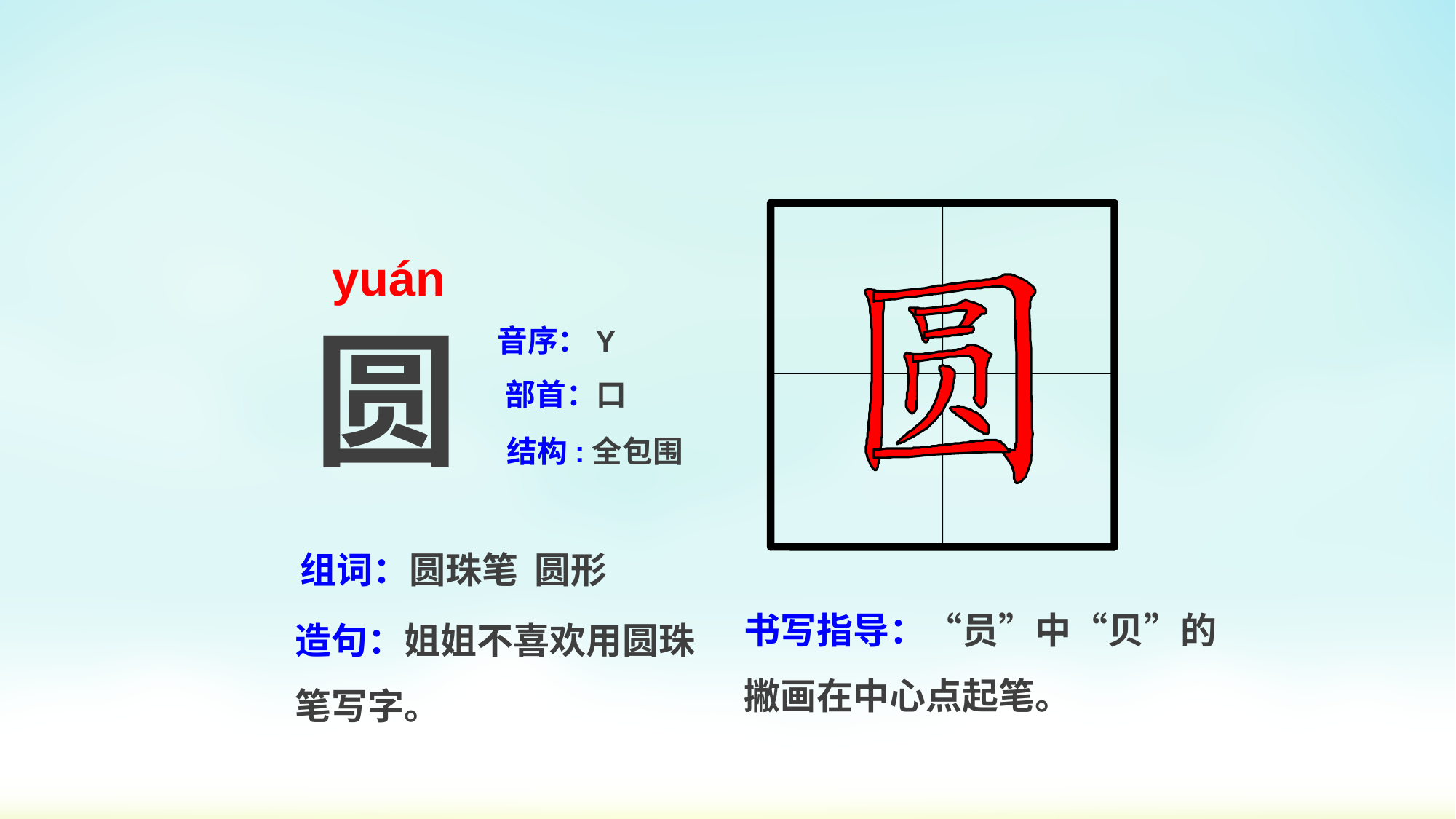

yuán

圆

音序：Y

部首：口

结构:全包围

组词：圆珠笔  圆形
书写指导：“员”中“贝”的撇画在中心点起笔。
造句：姐姐不喜欢用圆珠笔写字。